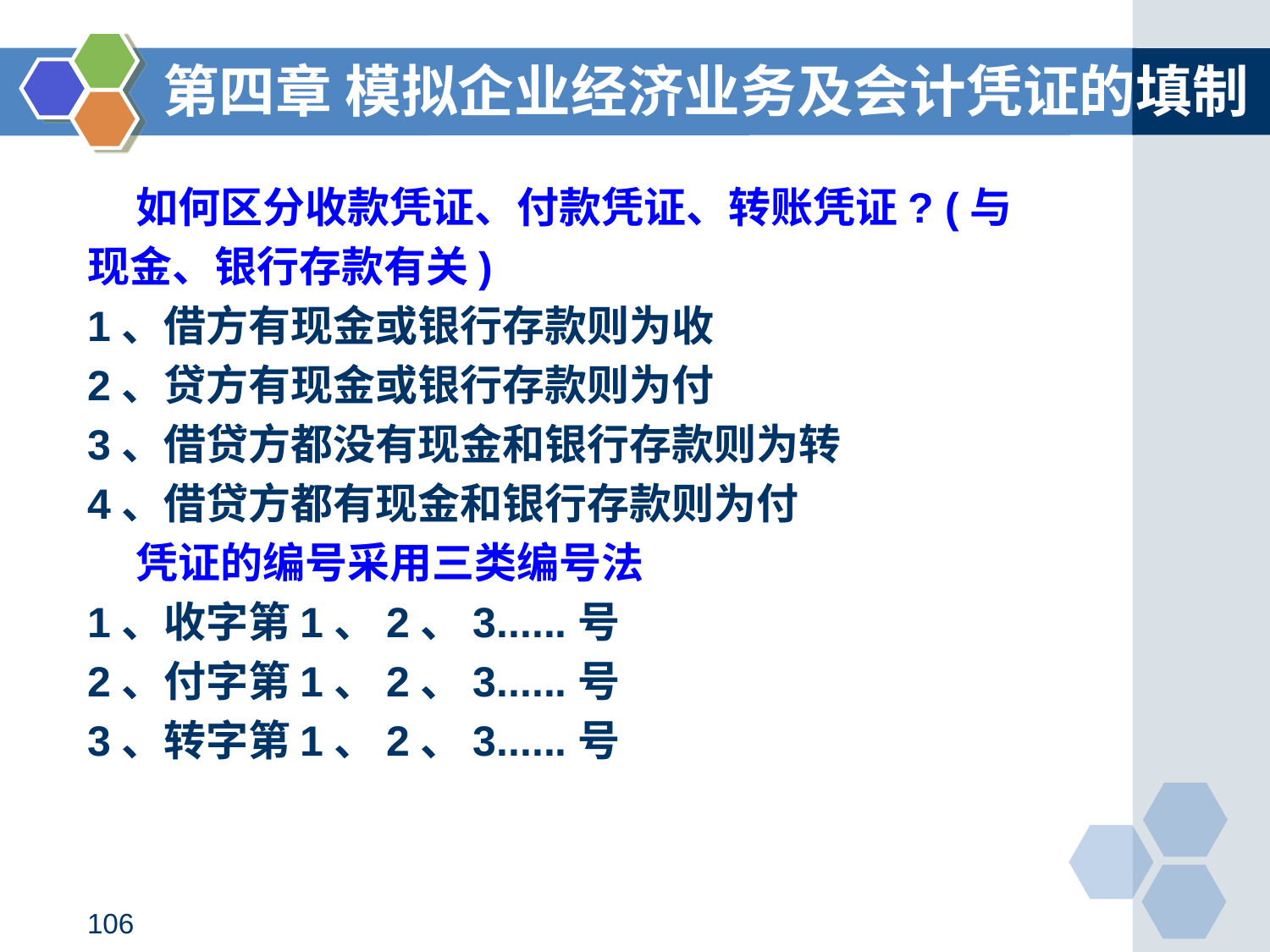

第四章 模拟企业经济业务及会计凭证的填制
    如何区分收款凭证、付款凭证、转账凭证? (与
现金、银行存款有关)
1、借方有现金或银行存款则为收
2、贷方有现金或银行存款则为付
3、借贷方都没有现金和银行存款则为转
4、借贷方都有现金和银行存款则为付
    凭证的编号采用三类编号法
1、收字第1、2、3......号
2、付字第1、2、3......号
3、转字第1、2、3......号